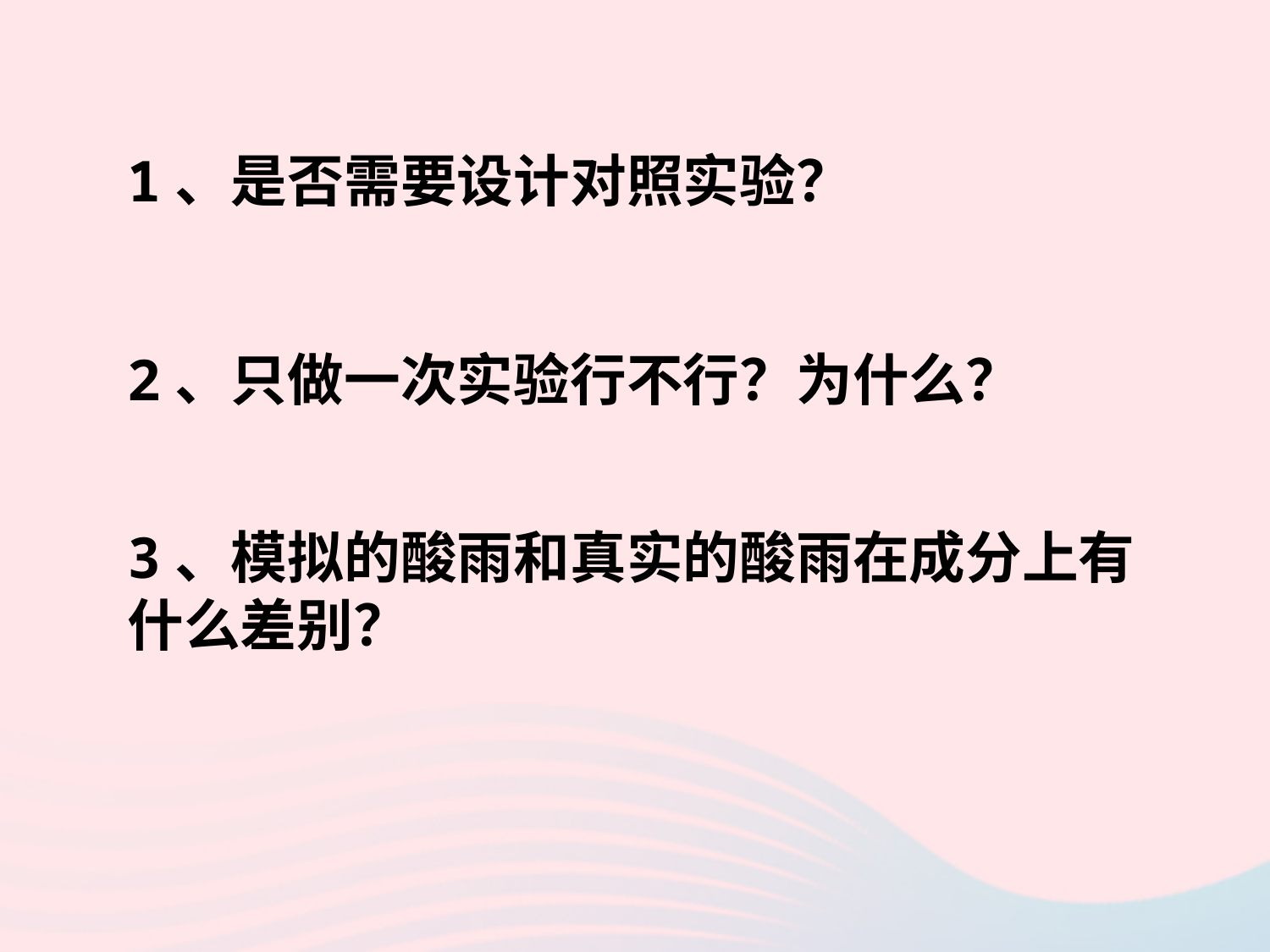

1、是否需要设计对照实验？

2、只做一次实验行不行？为什么？

3、模拟的酸雨和真实的酸雨在成分上有什么差别？